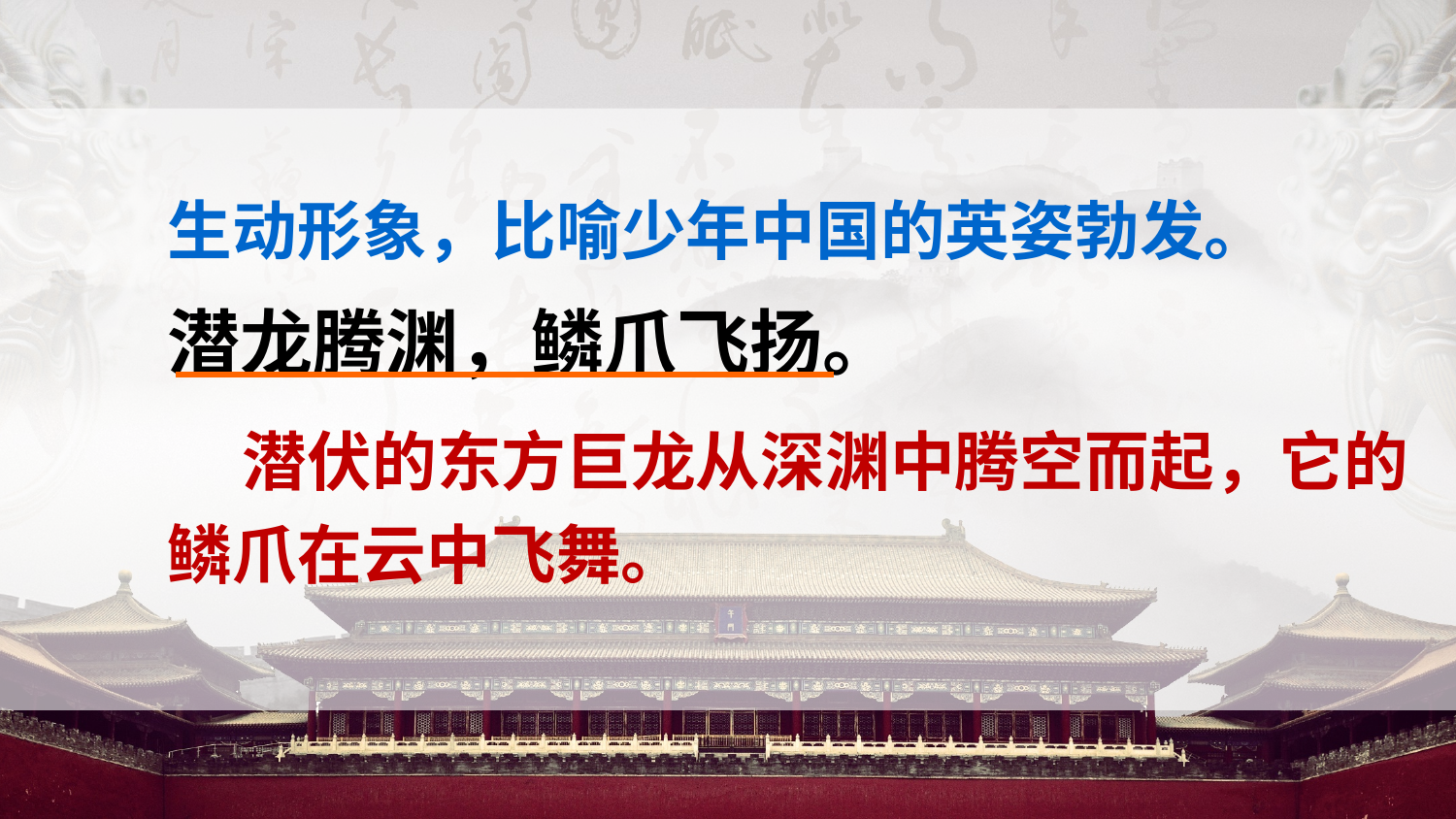

生动形象，比喻少年中国的英姿勃发。
潜龙腾渊，鳞爪飞扬。
    潜伏的东方巨龙从深渊中腾空而起，它的鳞爪在云中飞舞。